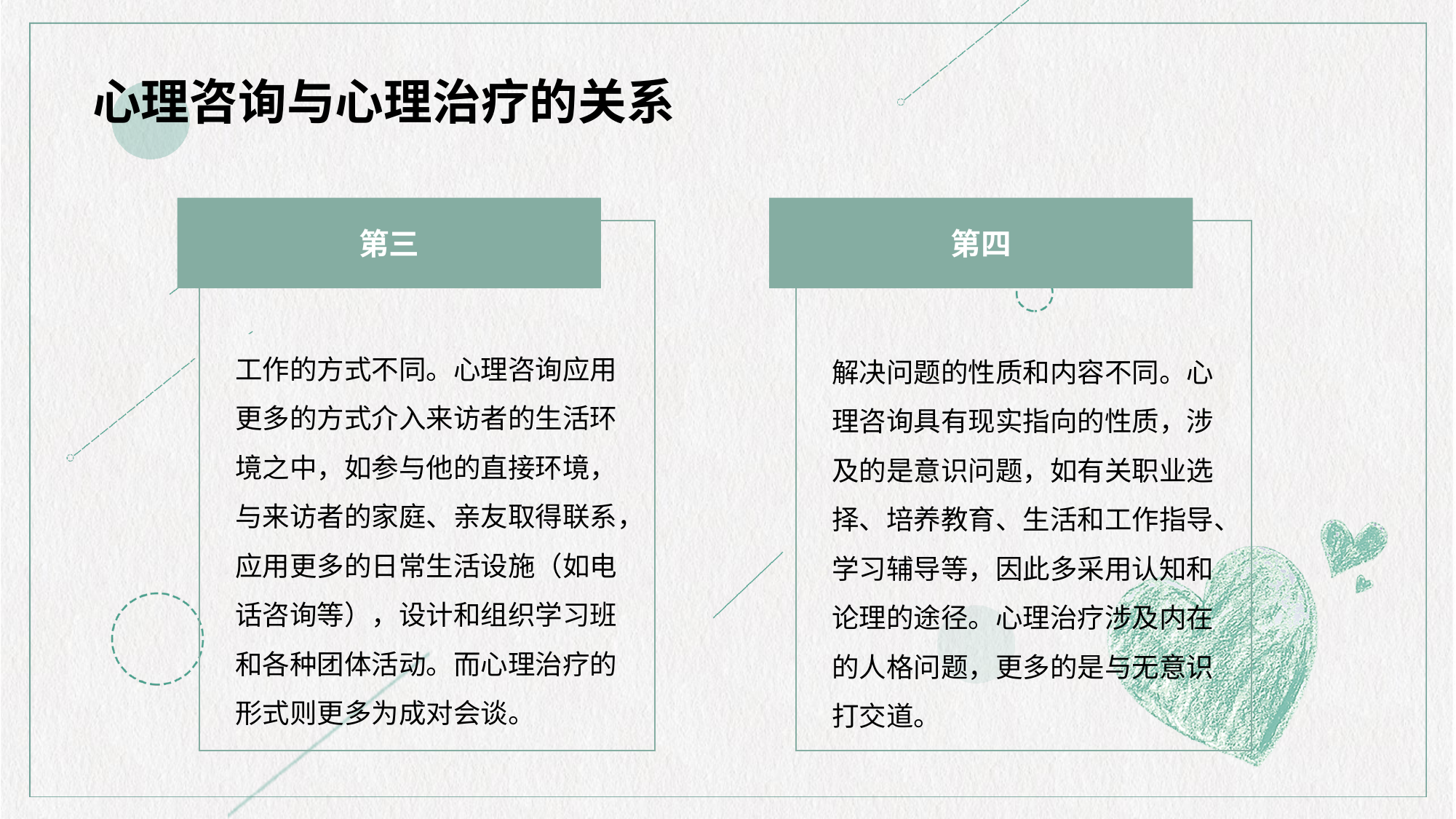

心理咨询与心理治疗的关系
第三

工作的方式不同。心理咨询应用更多的方式介入来访者的生活环境之中，如参与他的直接环境，与来访者的家庭、亲友取得联系，应用更多的日常生活设施（如电话咨询等），设计和组织学习班和各种团体活动。而心理治疗的形式则更多为成对会谈。
第四

解决问题的性质和内容不同。心理咨询具有现实指向的性质，涉及的是意识问题，如有关职业选择、培养教育、生活和工作指导、学习辅导等，因此多采用认知和论理的途径。心理治疗涉及内在的人格问题，更多的是与无意识打交道。